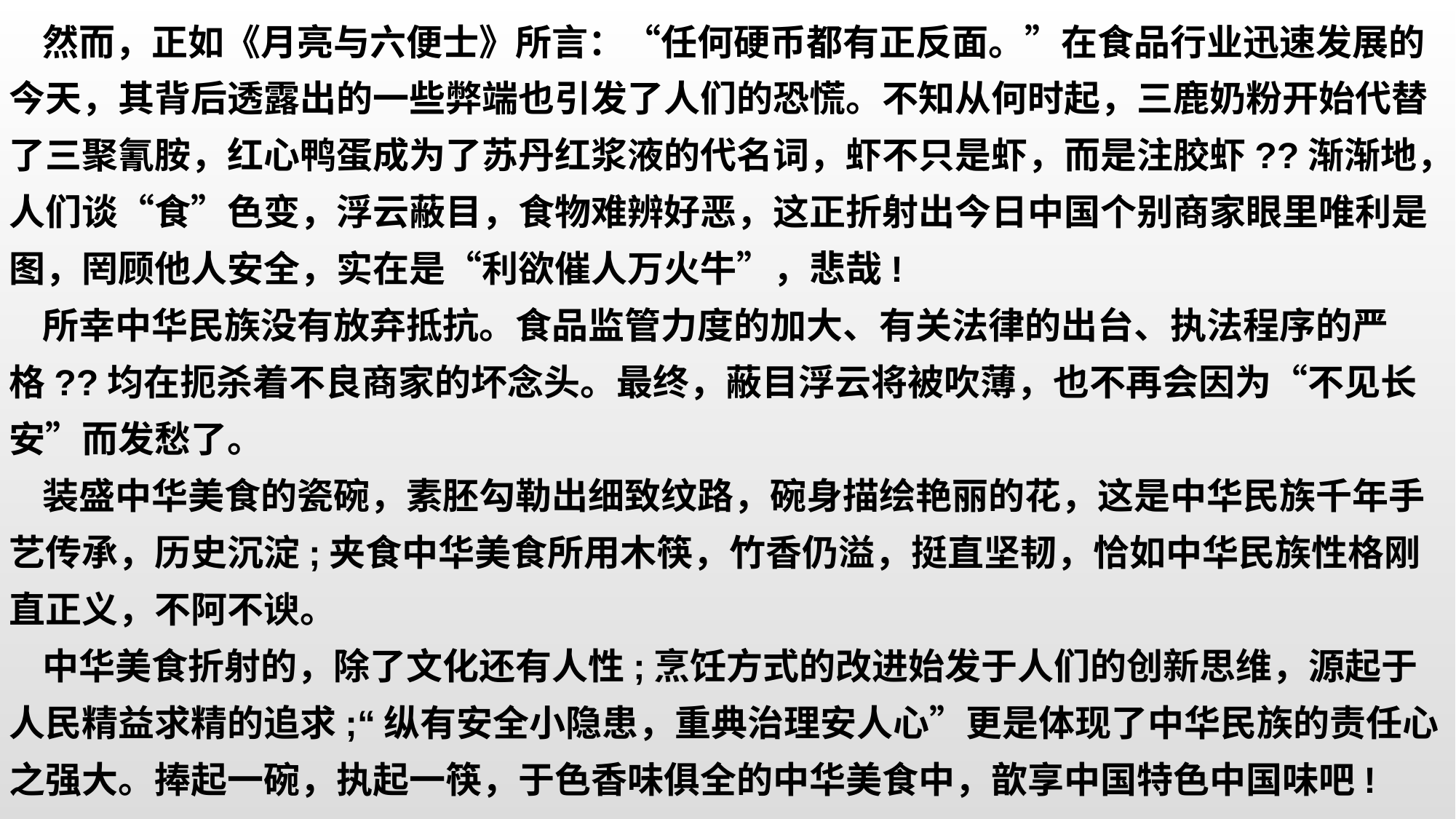

然而，正如《月亮与六便士》所言：“任何硬币都有正反面。”在食品行业迅速发展的今天，其背后透露出的一些弊端也引发了人们的恐慌。不知从何时起，三鹿奶粉开始代替了三聚氰胺，红心鸭蛋成为了苏丹红浆液的代名词，虾不只是虾，而是注胶虾??渐渐地，人们谈“食”色变，浮云蔽目，食物难辨好恶，这正折射出今日中国个别商家眼里唯利是图，罔顾他人安全，实在是“利欲催人万火牛”，悲哉!
   所幸中华民族没有放弃抵抗。食品监管力度的加大、有关法律的出台、执法程序的严格??均在扼杀着不良商家的坏念头。最终，蔽目浮云将被吹薄，也不再会因为“不见长安”而发愁了。
   装盛中华美食的瓷碗，素胚勾勒出细致纹路，碗身描绘艳丽的花，这是中华民族千年手艺传承，历史沉淀;夹食中华美食所用木筷，竹香仍溢，挺直坚韧，恰如中华民族性格刚直正义，不阿不谀。
   中华美食折射的，除了文化还有人性;烹饪方式的改进始发于人们的创新思维，源起于人民精益求精的追求;“纵有安全小隐患，重典治理安人心”更是体现了中华民族的责任心之强大。捧起一碗，执起一筷，于色香味俱全的中华美食中，歆享中国特色中国味吧!